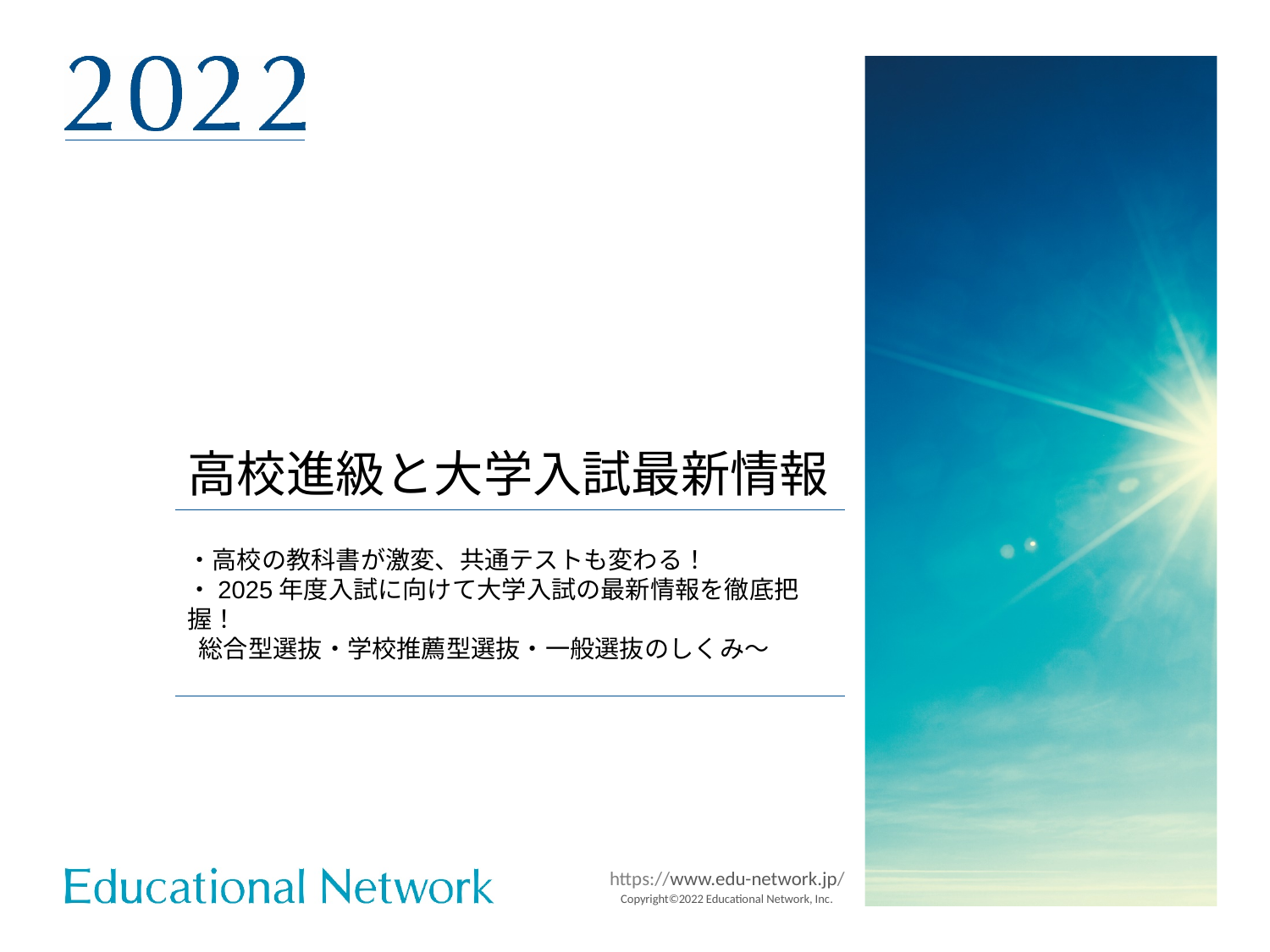

高校進級と大学入試最新情報
・高校の教科書が激変、共通テストも変わる！
・2025年度入試に向けて大学入試の最新情報を徹底把握！
 総合型選抜・学校推薦型選抜・一般選抜のしくみ～